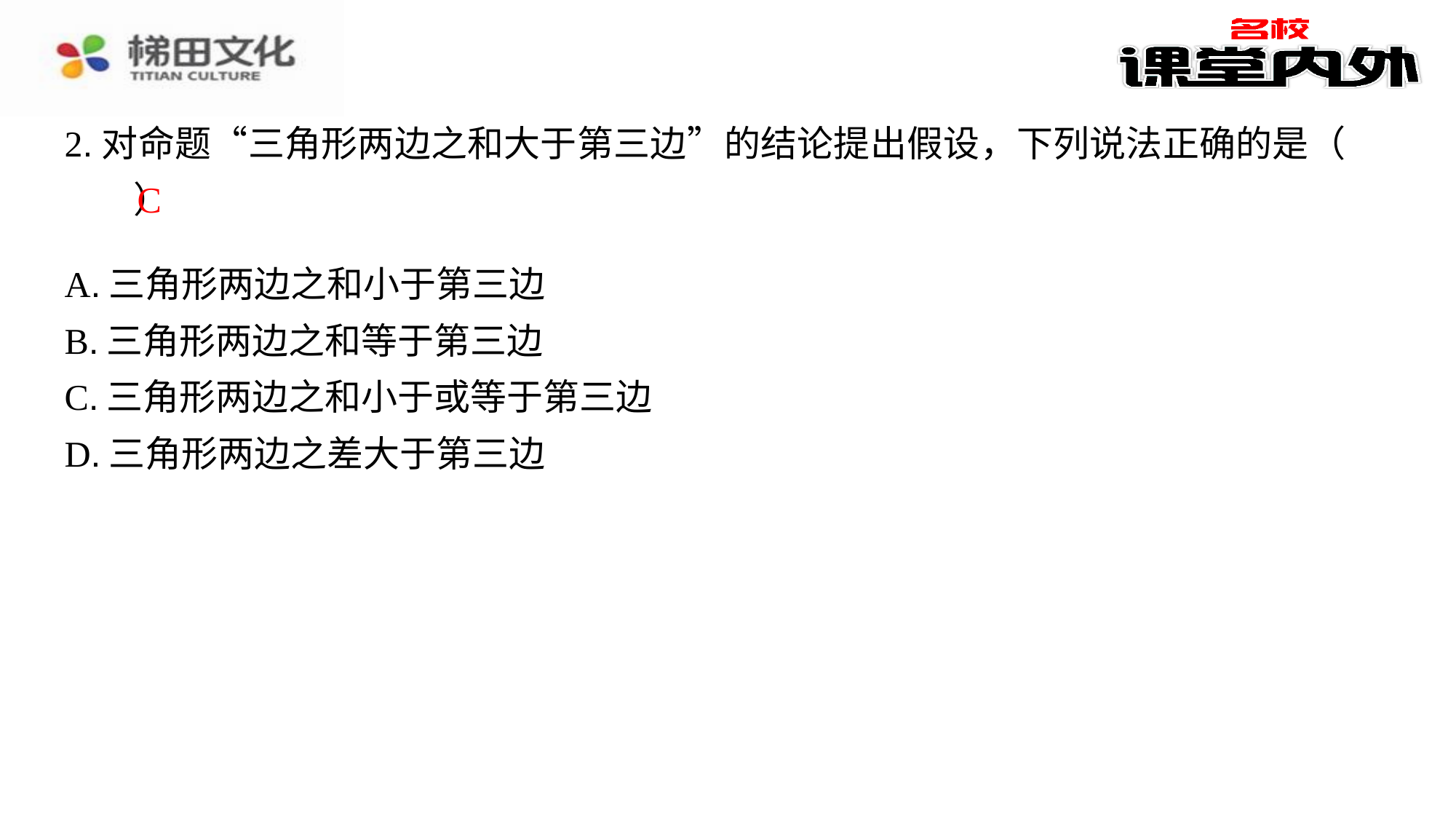

2.对命题“三角形两边之和大于第三边”的结论提出假设，下列说法正确的是（　C　）
C
| A.三角形两边之和小于第三边 |
| --- |
| B.三角形两边之和等于第三边 |
| C.三角形两边之和小于或等于第三边 |
| D.三角形两边之差大于第三边 |